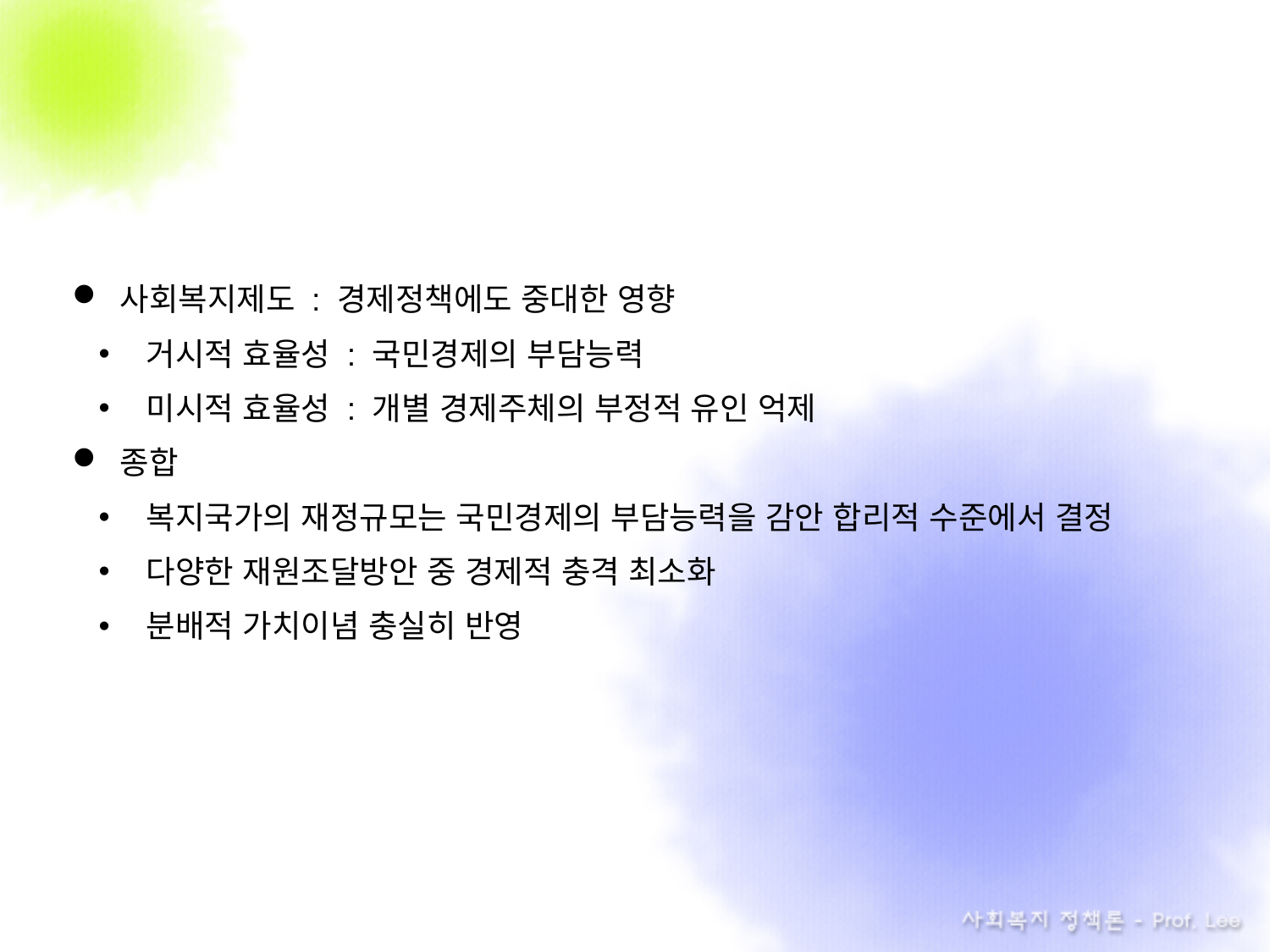

사회복지제도 : 경제정책에도 중대한 영향
거시적 효율성 : 국민경제의 부담능력
미시적 효율성 : 개별 경제주체의 부정적 유인 억제
종합
복지국가의 재정규모는 국민경제의 부담능력을 감안 합리적 수준에서 결정
다양한 재원조달방안 중 경제적 충격 최소화
분배적 가치이념 충실히 반영